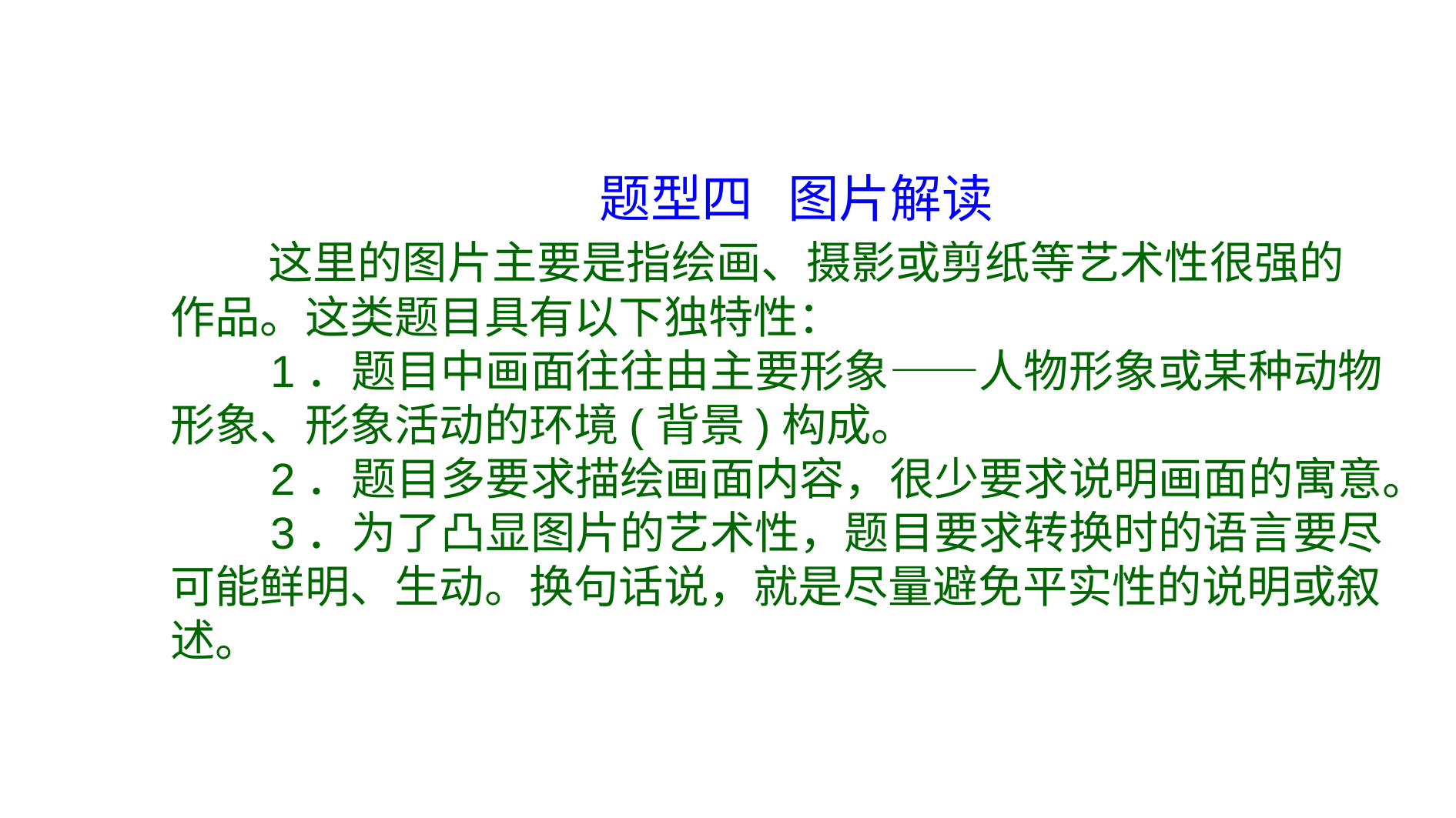

题型四   图片解读
　    这里的图片主要是指绘画、摄影或剪纸等艺术性很强的作品。这类题目具有以下独特性：
        1．题目中画面往往由主要形象——人物形象或某种动物形象、形象活动的环境(背景)构成。
        2．题目多要求描绘画面内容，很少要求说明画面的寓意。
        3．为了凸显图片的艺术性，题目要求转换时的语言要尽可能鲜明、生动。换句话说，就是尽量避免平实性的说明或叙述。